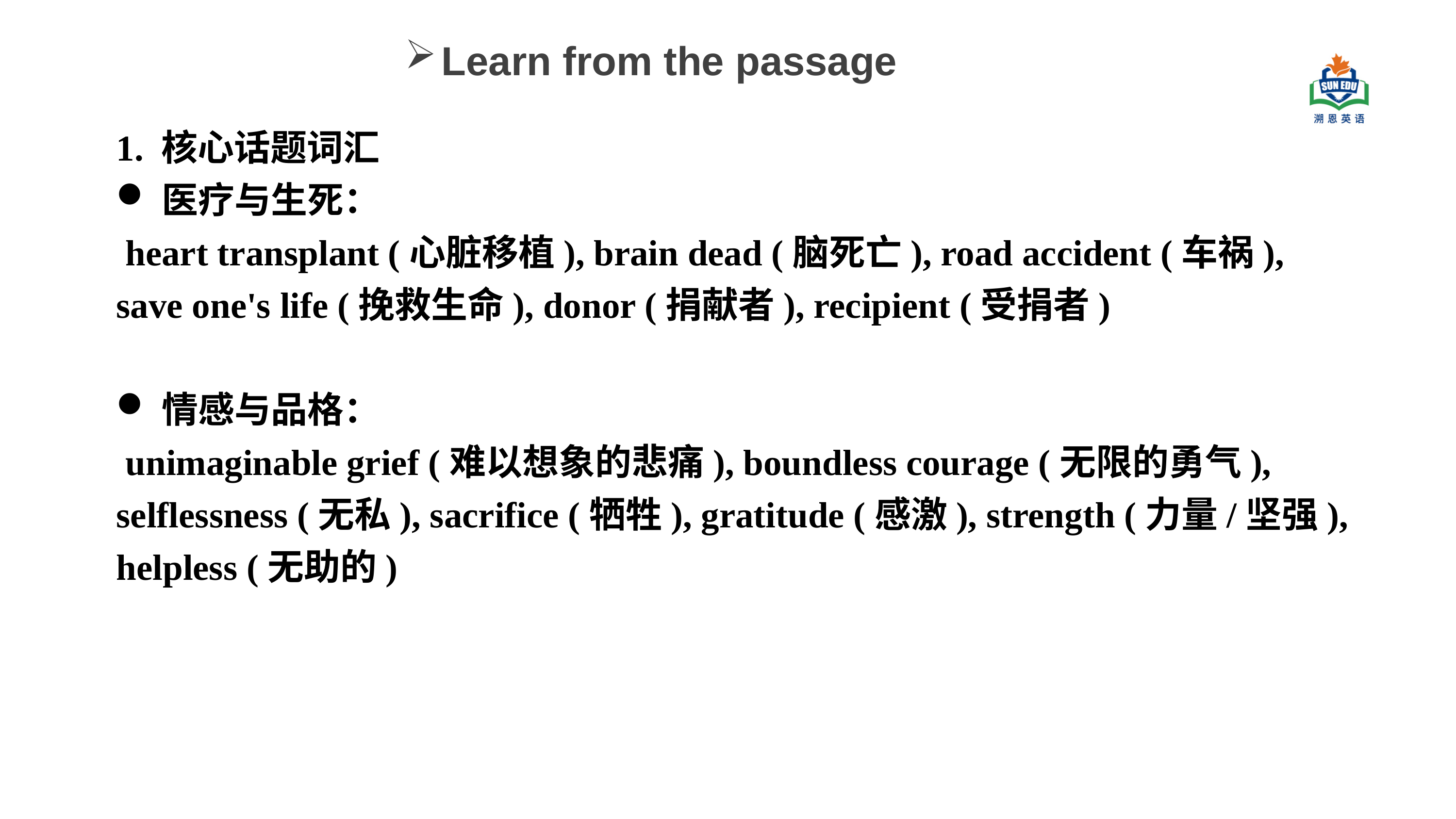

Learn from the passage
1. 核心话题词汇
医疗与生死：
 heart transplant (心脏移植), brain dead (脑死亡), road accident (车祸), save one's life (挽救生命), donor (捐献者), recipient (受捐者)

情感与品格：
 unimaginable grief (难以想象的悲痛), boundless courage (无限的勇气), selflessness (无私), sacrifice (牺牲), gratitude (感激), strength (力量/坚强), helpless (无助的)